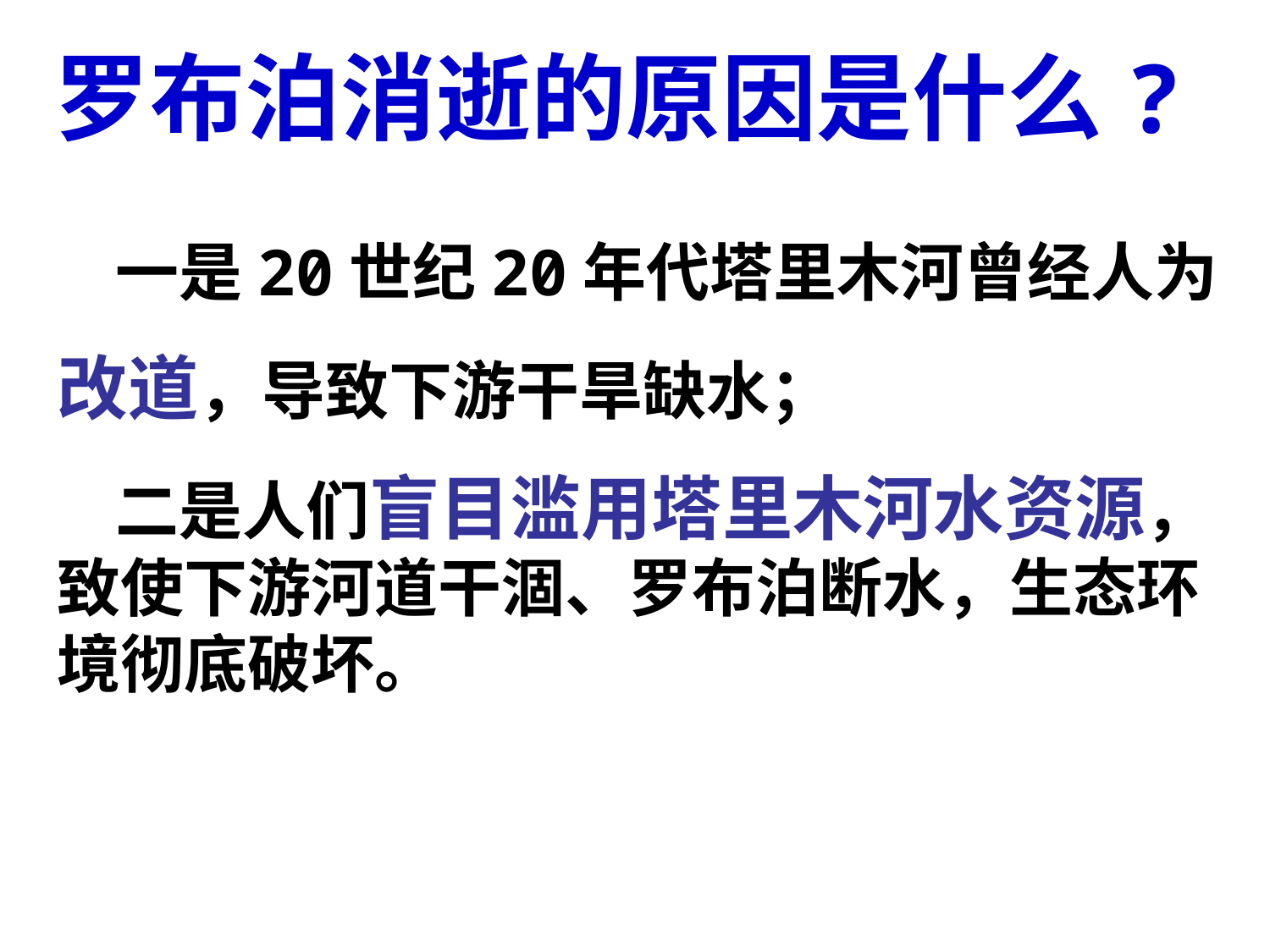

罗布泊消逝的原因是什么?
   一是20世纪20年代塔里木河曾经人为
改道，导致下游干旱缺水；
   二是人们盲目滥用塔里木河水资源，致使下游河道干涸、罗布泊断水，生态环境彻底破坏。